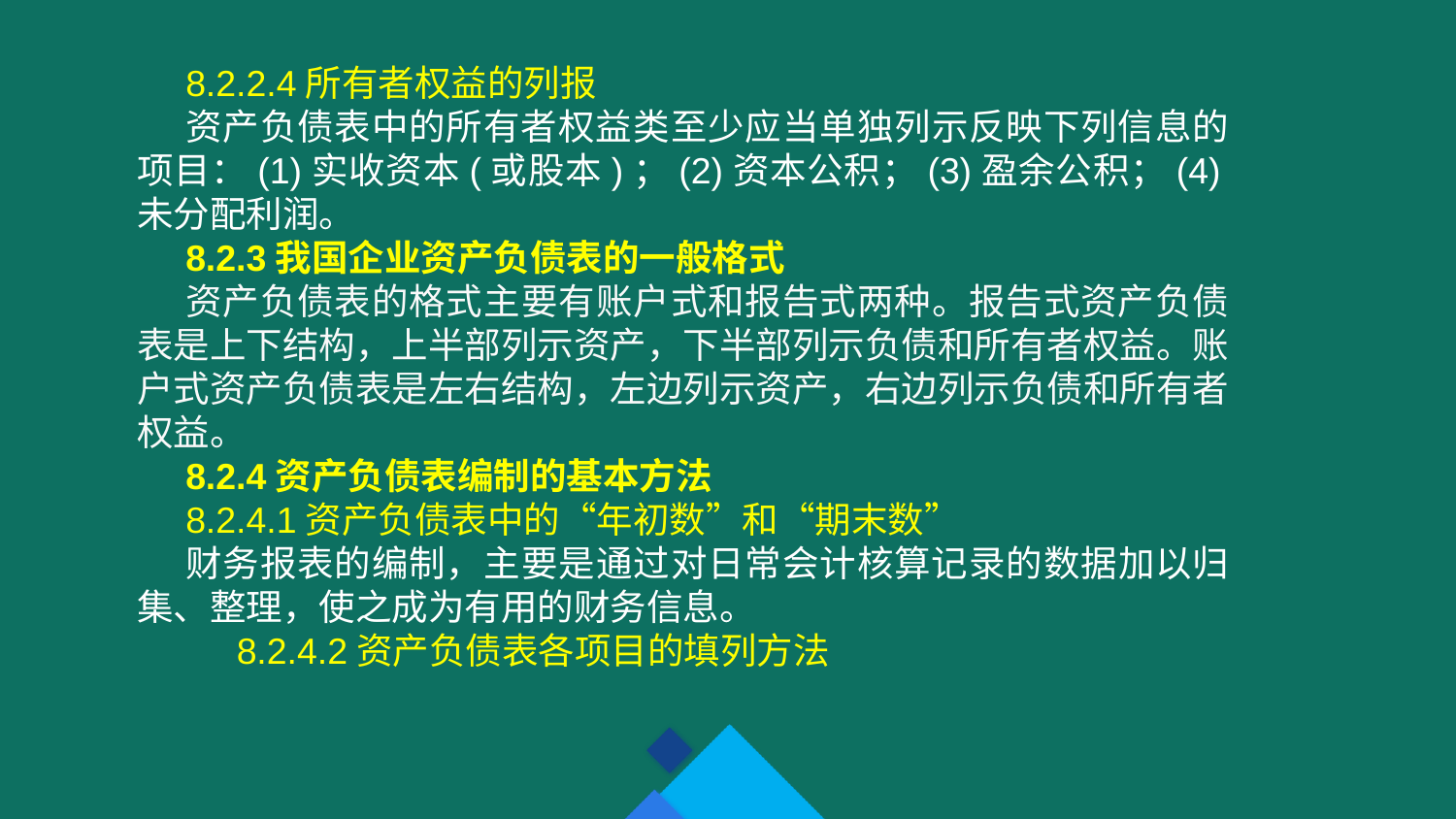

8.2.2.4所有者权益的列报
资产负债表中的所有者权益类至少应当单独列示反映下列信息的项目：(1)实收资本(或股本)；(2)资本公积；(3)盈余公积；(4)未分配利润。
8.2.3我国企业资产负债表的一般格式
资产负债表的格式主要有账户式和报告式两种。报告式资产负债表是上下结构，上半部列示资产，下半部列示负债和所有者权益。账户式资产负债表是左右结构，左边列示资产，右边列示负债和所有者权益。
8.2.4资产负债表编制的基本方法
8.2.4.1资产负债表中的“年初数”和“期末数”
财务报表的编制，主要是通过对日常会计核算记录的数据加以归集、整理，使之成为有用的财务信息。
     8.2.4.2资产负债表各项目的填列方法

1.“货币资金”项目，反映企业库存现金、银行结算户存款、外埠存款、银行汇票存款、信用卡存款、信用证保证金存款等的合计数。